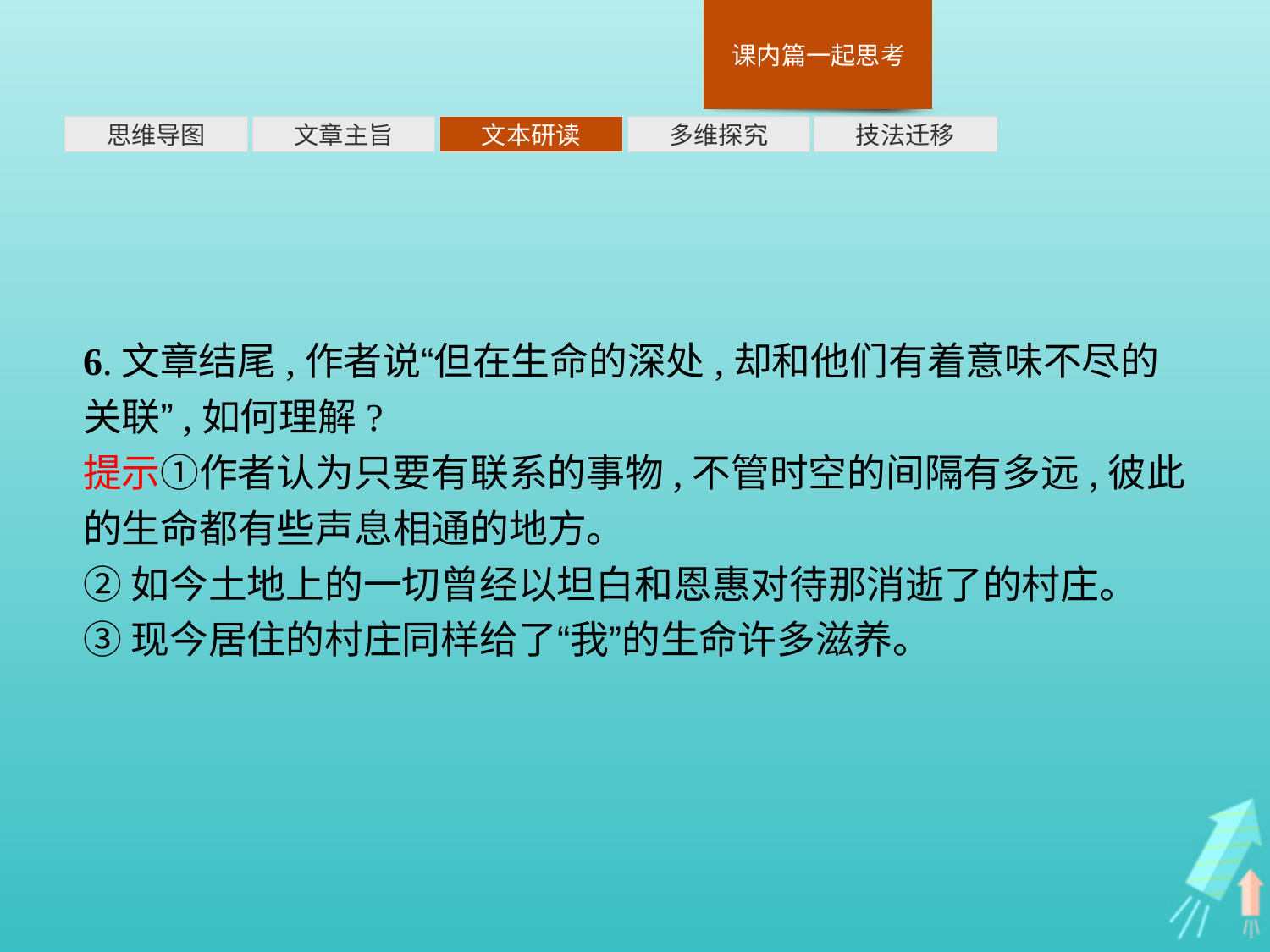

多维探究
思维导图
文章主旨
文本研读
技法迁移
6.文章结尾,作者说“但在生命的深处,却和他们有着意味不尽的关联”,如何理解?
提示①作者认为只要有联系的事物,不管时空的间隔有多远,彼此的生命都有些声息相通的地方。
②如今土地上的一切曾经以坦白和恩惠对待那消逝了的村庄。
③现今居住的村庄同样给了“我”的生命许多滋养。